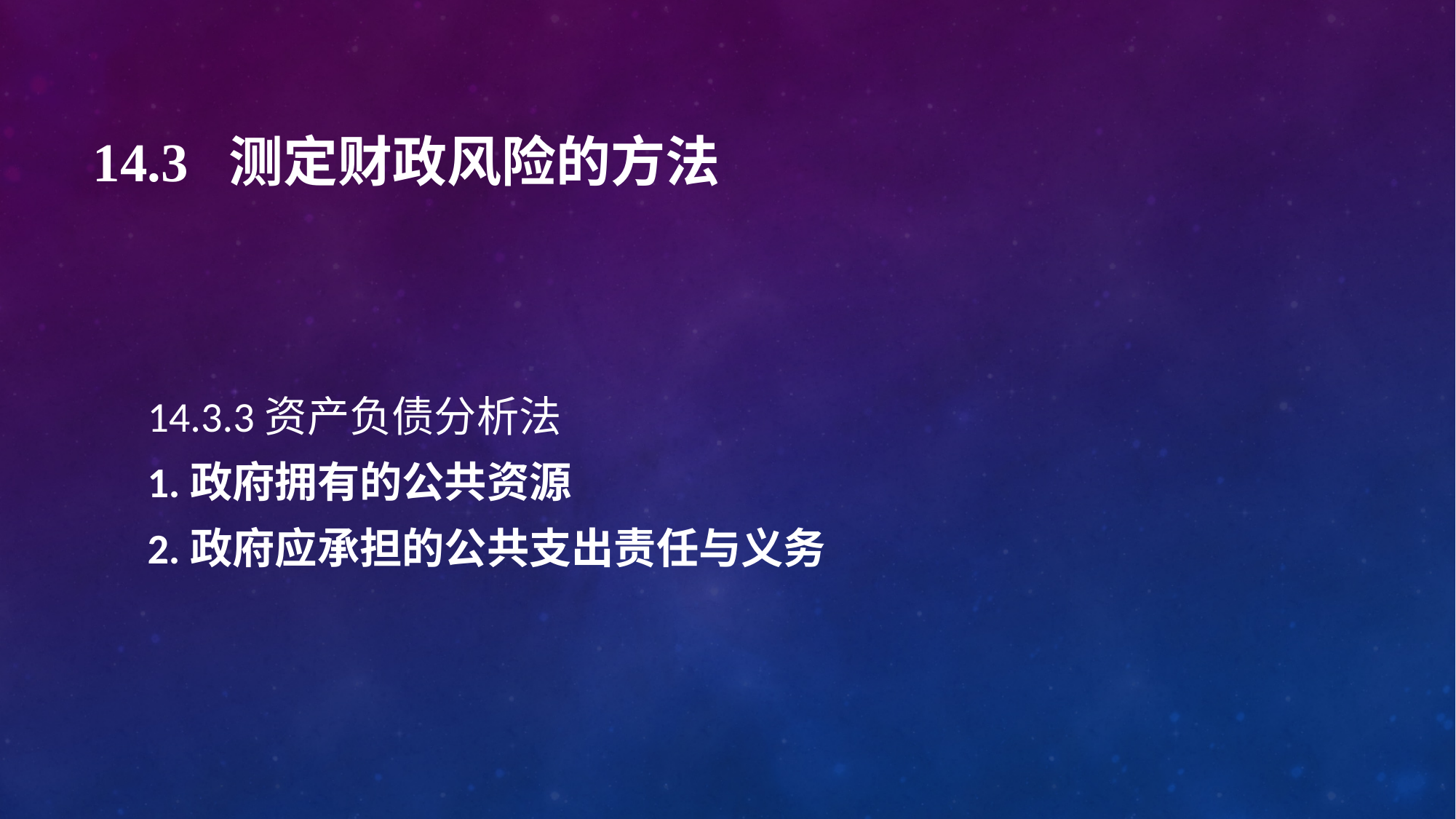

# 14.3  测定财政风险的方法
14.3.3资产负债分析法
1.政府拥有的公共资源
2.政府应承担的公共支出责任与义务